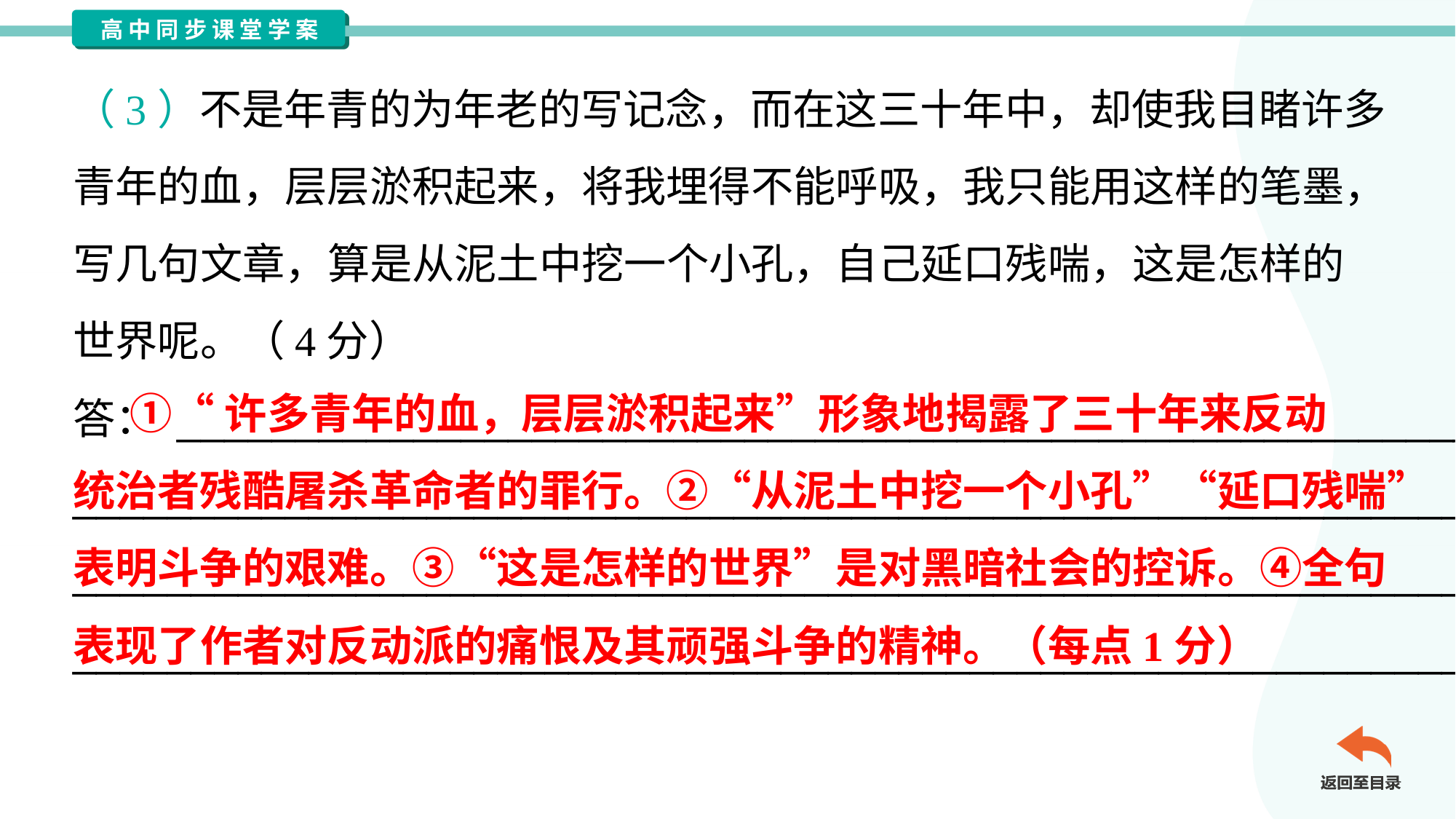

（3）不是年青的为年老的写记念，而在这三十年中，却使我目睹许多
青年的血，层层淤积起来，将我埋得不能呼吸，我只能用这样的笔墨，
写几句文章，算是从泥土中挖一个小孔，自己延口残喘，这是怎样的
世界呢。（4分）
答： ________________________________________________________
_____________________________________________________________
_____________________________________________________________
_____________________________________________________________
      ①“许多青年的血，层层淤积起来”形象地揭露了三十年来反动
统治者残酷屠杀革命者的罪行。②“从泥土中挖一个小孔”“延口残喘”
表明斗争的艰难。③“这是怎样的世界”是对黑暗社会的控诉。④全句
表现了作者对反动派的痛恨及其顽强斗争的精神。（每点1分）